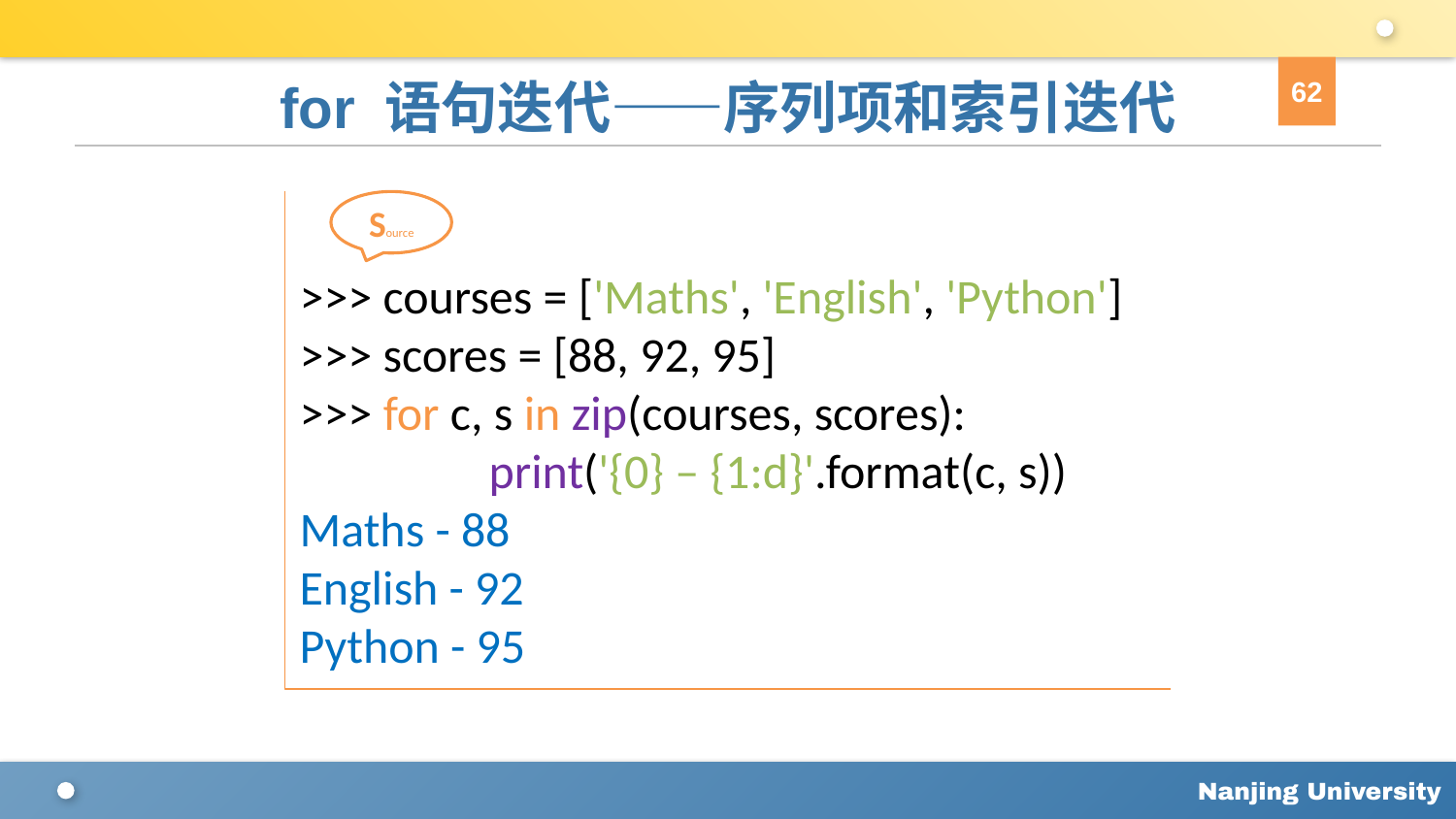

62
# for 语句迭代——序列项和索引迭代

>>> courses = ['Maths', 'English', 'Python']
>>> scores = [88, 92, 95]
>>> for c, s in zip(courses, scores):
	    print('{0} – {1:d}'.format(c, s))
Maths - 88
English - 92
Python - 95
Source